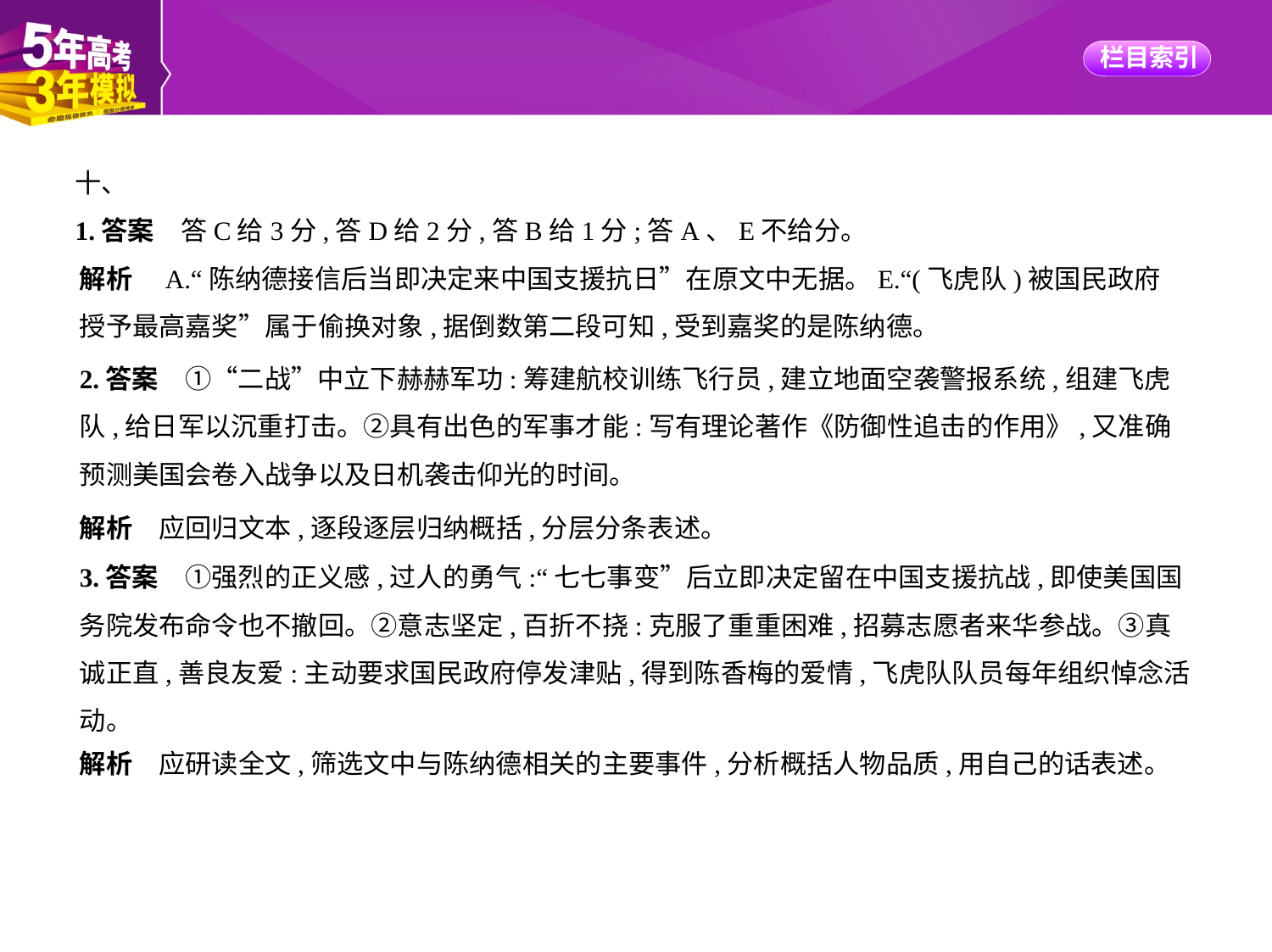

十、
1.答案　答C给3分,答D给2分,答B给1分;答A、E不给分。
解析　A.“陈纳德接信后当即决定来中国支援抗日”在原文中无据。E.“(飞虎队)被国民政府
授予最高嘉奖”属于偷换对象,据倒数第二段可知,受到嘉奖的是陈纳德。
2.答案　①“二战”中立下赫赫军功:筹建航校训练飞行员,建立地面空袭警报系统,组建飞虎
队,给日军以沉重打击。②具有出色的军事才能:写有理论著作《防御性追击的作用》,又准确
预测美国会卷入战争以及日机袭击仰光的时间。
解析　应回归文本,逐段逐层归纳概括,分层分条表述。
3.答案　①强烈的正义感,过人的勇气:“七七事变”后立即决定留在中国支援抗战,即使美国国
务院发布命令也不撤回。②意志坚定,百折不挠:克服了重重困难,招募志愿者来华参战。③真
诚正直,善良友爱:主动要求国民政府停发津贴,得到陈香梅的爱情,飞虎队队员每年组织悼念活
动。
解析　应研读全文,筛选文中与陈纳德相关的主要事件,分析概括人物品质,用自己的话表述。